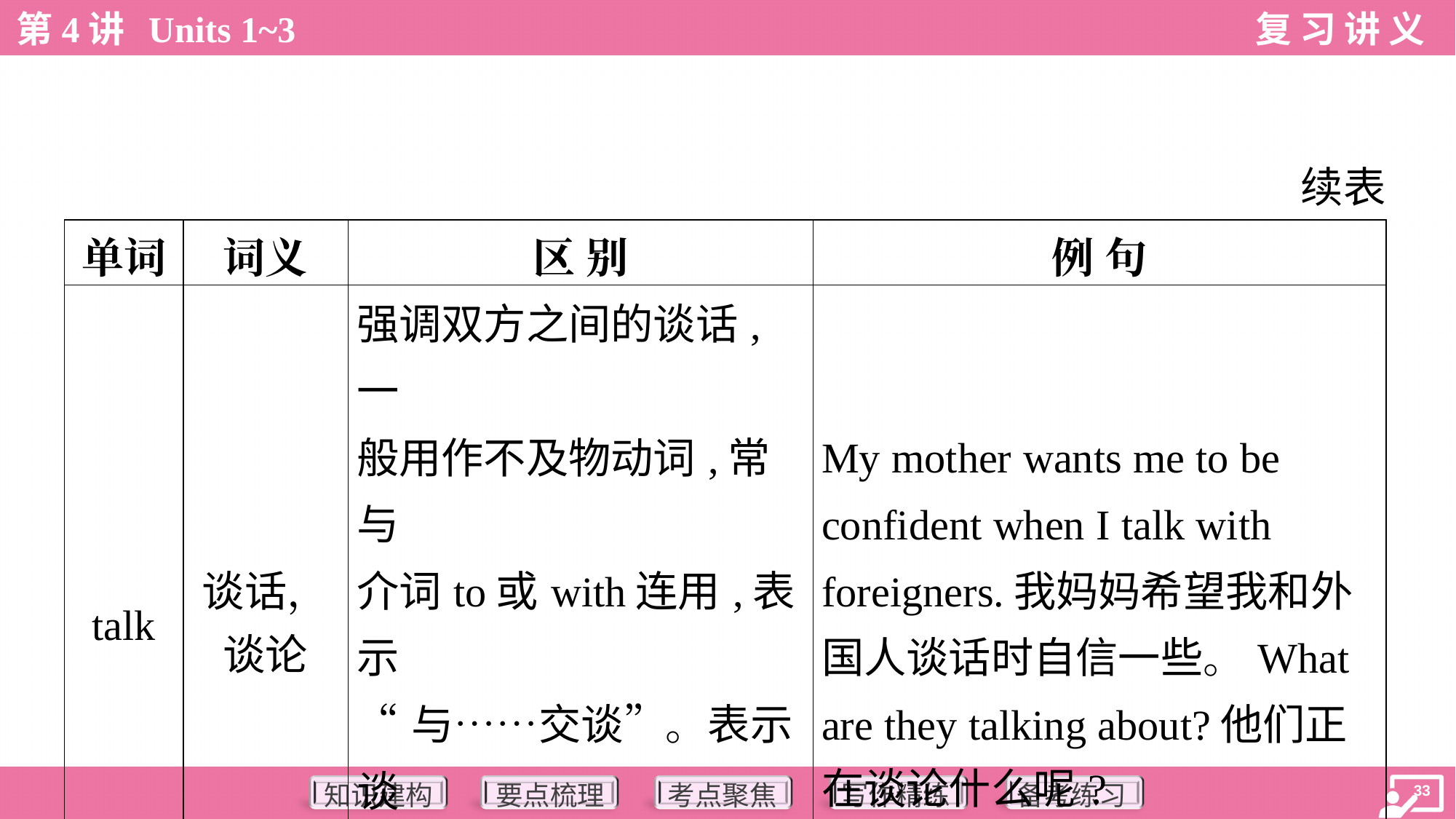

续表
| 单词 | 词义 | 区 别 | 例 句 |
| --- | --- | --- | --- |
| talk | 谈话， 谈论 | 强调双方之间的谈话,一 般用作不及物动词,常与 介词to或with连用,表示 “与……交谈”。表示谈 及某人或者某事的时候, 后接介词of或about | My mother wants me to be confident when I talk with foreigners.我妈妈希望我和外 国人谈话时自信一些。What are they talking about?他们正 在谈论什么呢? |